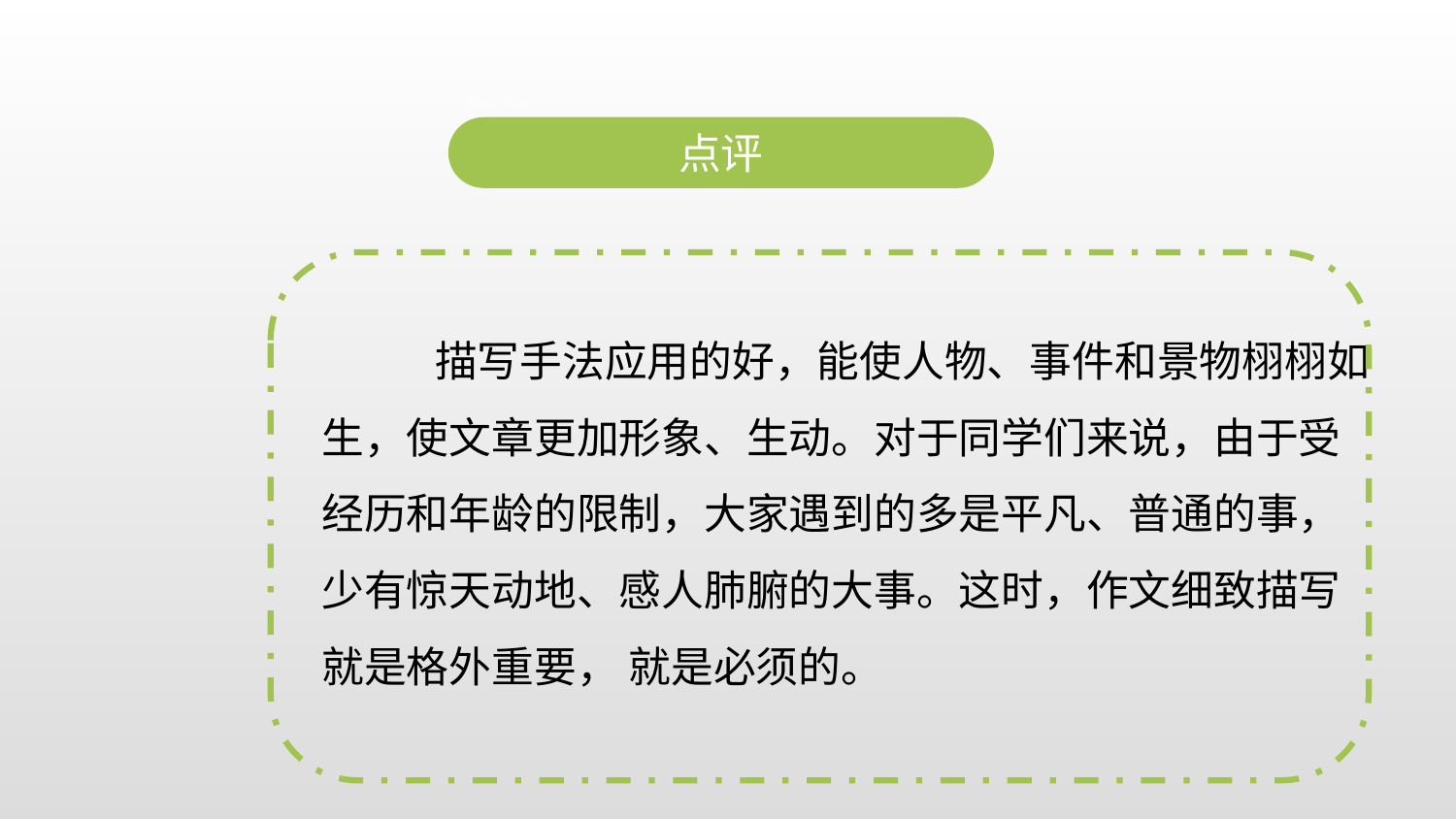

点评

描写手法应用的好，能使人物、事件和景物栩栩如生，使文章更加形象、生动。对于同学们来说，由于受经历和年龄的限制，大家遇到的多是平凡、普通的事，少有惊天动地、感人肺腑的大事。这时，作文细致描写就是格外重要， 就是必须的。